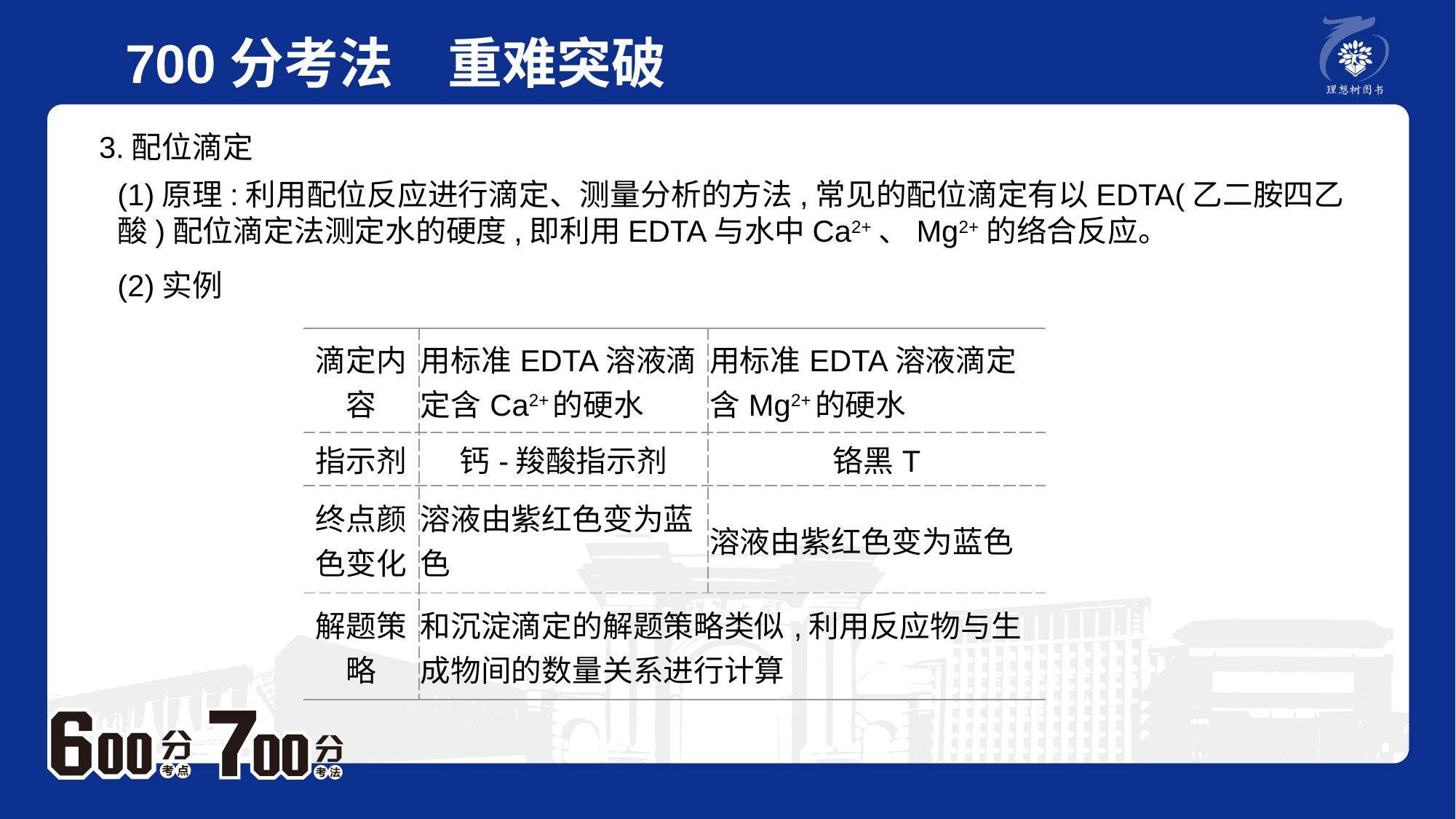

700分考法　重难突破
3.配位滴定
(1)原理:利用配位反应进行滴定、测量分析的方法,常见的配位滴定有以EDTA(乙二胺四乙酸)配位滴定法测定水的硬度,即利用EDTA与水中Ca2+、Mg2+的络合反应。(2)实例

| 滴定内容 | 用标准EDTA溶液滴定含Ca2+的硬水 | 用标准EDTA溶液滴定含Mg2+的硬水 |
| --- | --- | --- |
| 指示剂 | 钙-羧酸指示剂 | 铬黑T |
| 终点颜色变化 | 溶液由紫红色变为蓝色 | 溶液由紫红色变为蓝色 |
| 解题策略 | 和沉淀滴定的解题策略类似,利用反应物与生成物间的数量关系进行计算 |  |